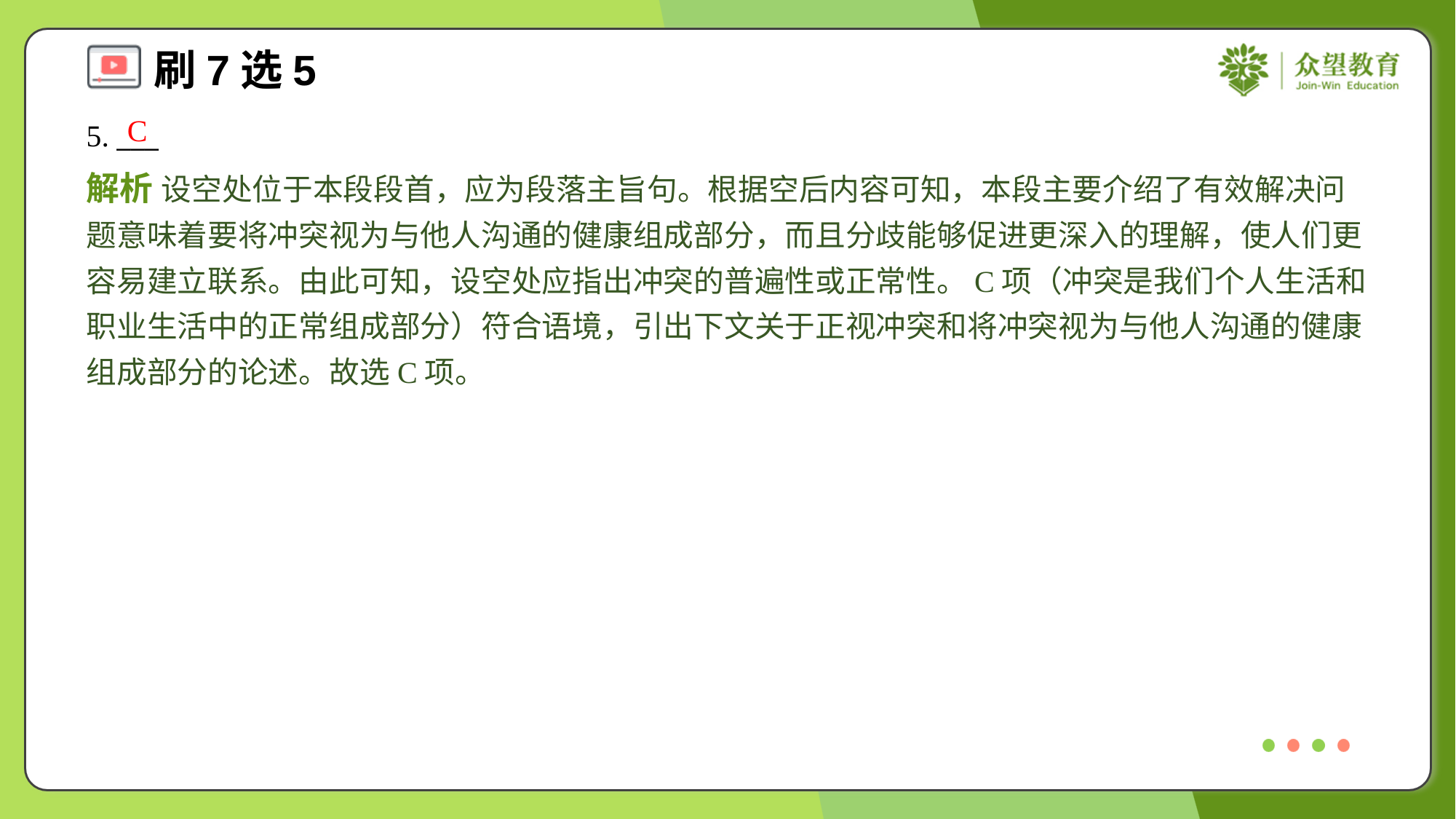

C
5. ___
解析 设空处位于本段段首，应为段落主旨句。根据空后内容可知，本段主要介绍了有效解决问题意味着要将冲突视为与他人沟通的健康组成部分，而且分歧能够促进更深入的理解，使人们更容易建立联系。由此可知，设空处应指出冲突的普遍性或正常性。C项（冲突是我们个人生活和职业生活中的正常组成部分）符合语境，引出下文关于正视冲突和将冲突视为与他人沟通的健康组成部分的论述。故选C项。